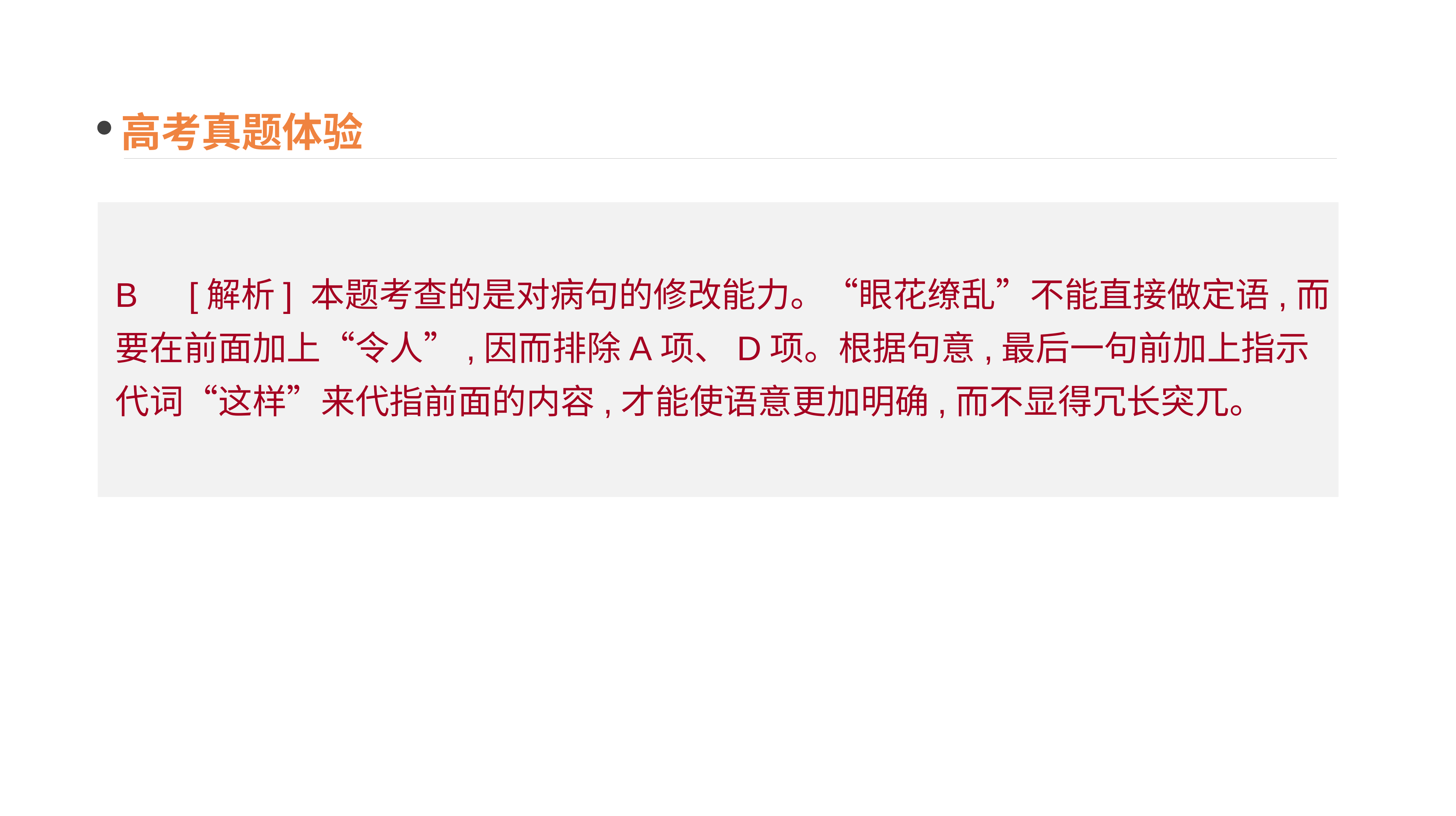

高考真题体验

B　[解析] 本题考查的是对病句的修改能力。“眼花缭乱”不能直接做定语,而要在前面加上“令人”,因而排除A项、D项。根据句意,最后一句前加上指示代词“这样”来代指前面的内容,才能使语意更加明确,而不显得冗长突兀。